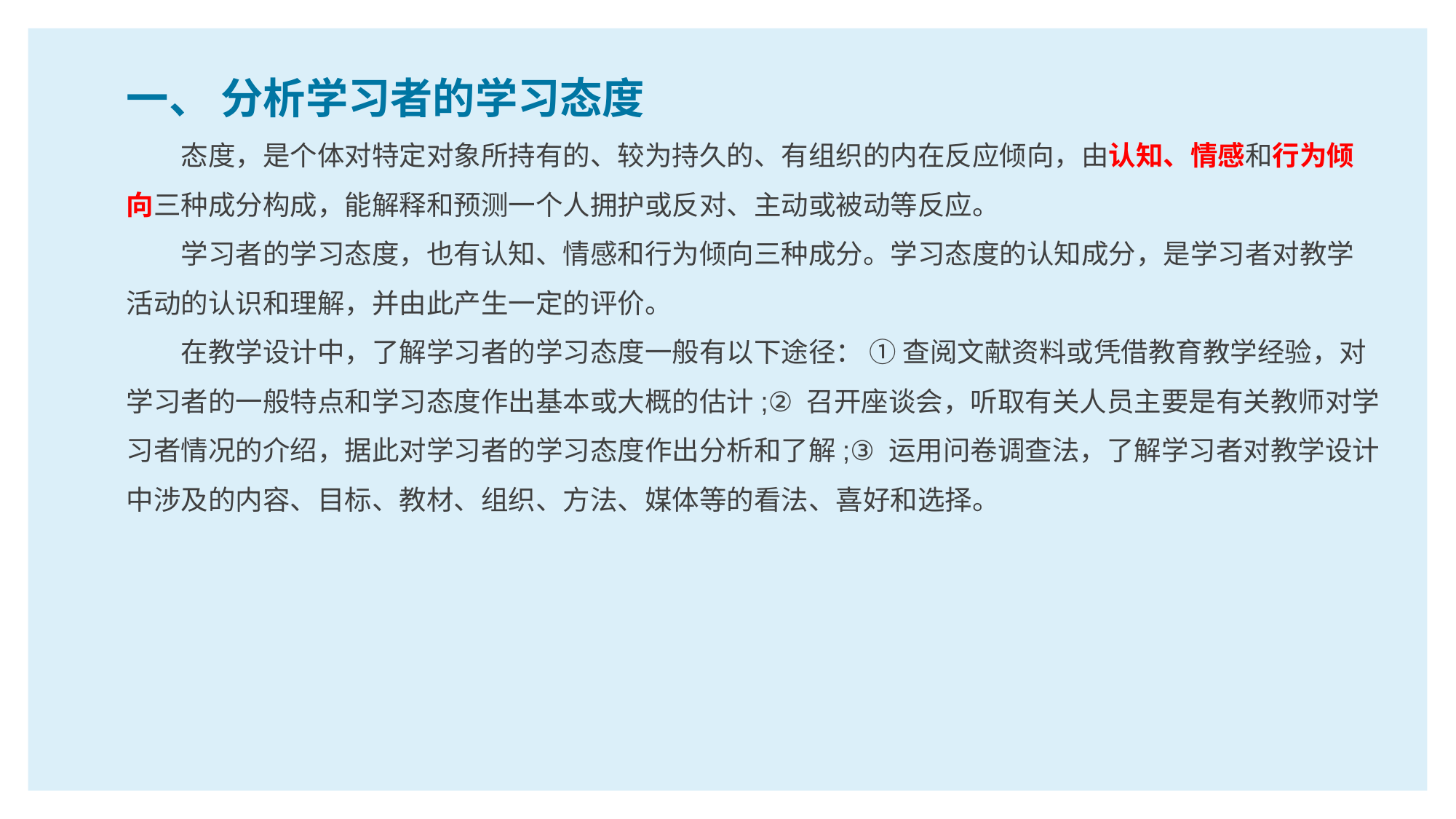

一、 分析学习者的学习态度
态度，是个体对特定对象所持有的、较为持久的、有组织的内在反应倾向，由认知、情感和行为倾向三种成分构成，能解释和预测一个人拥护或反对、主动或被动等反应。
学习者的学习态度，也有认知、情感和行为倾向三种成分。学习态度的认知成分，是学习者对教学活动的认识和理解，并由此产生一定的评价。
在教学设计中，了解学习者的学习态度一般有以下途径： ① 查阅文献资料或凭借教育教学经验，对学习者的一般特点和学习态度作出基本或大概的估计;② 召开座谈会，听取有关人员主要是有关教师对学习者情况的介绍，据此对学习者的学习态度作出分析和了解;③ 运用问卷调查法，了解学习者对教学设计中涉及的内容、目标、教材、组织、方法、媒体等的看法、喜好和选择。